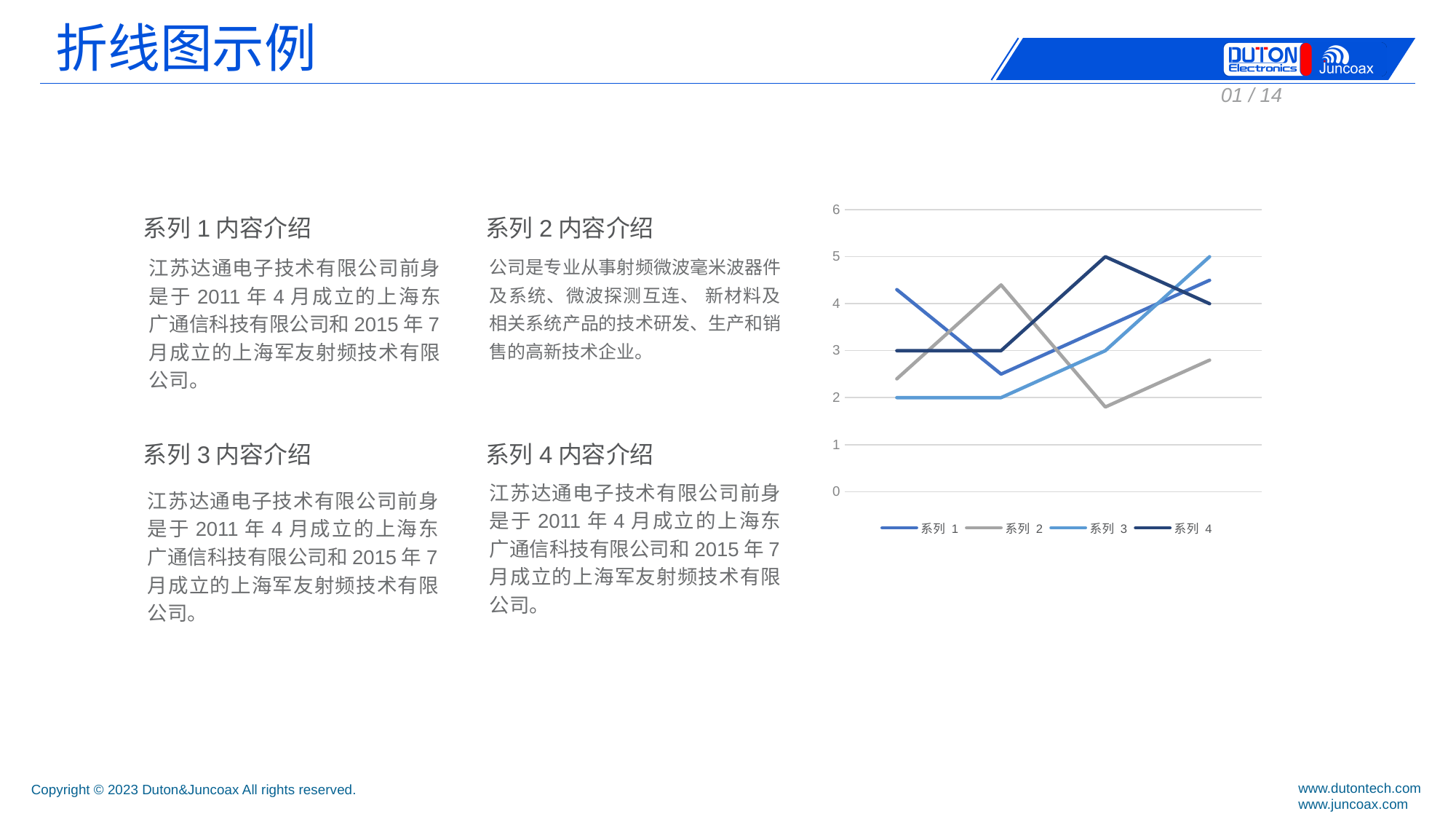

折线图示例
01 / 14

### Chart

| Category | 系列 1 | 系列 2 | 系列 3 | 系列 4 |
|---|---|---|---|---|
| 类别 1 | 4.3 | 2.4 | 2.0 | 3.0 |
| 类别 2 | 2.5 | 4.4 | 2.0 | 3.0 |
| 类别 3 | 3.5 | 1.8 | 3.0 | 5.0 |
| 类别 4 | 4.5 | 2.8 | 5.0 | 4.0 |
系列1内容介绍
系列2内容介绍
公司是专业从事射频微波毫米波器件及系统、微波探测互连、 新材料及相关系统产品的技术研发、生产和销售的高新技术企业。
江苏达通电子技术有限公司前身是于2011年4月成立的上海东广通信科技有限公司和2015年7月成立的上海军友射频技术有限公司。
系列3内容介绍
系列4内容介绍
江苏达通电子技术有限公司前身是于2011年4月成立的上海东广通信科技有限公司和2015年7月成立的上海军友射频技术有限公司。
江苏达通电子技术有限公司前身是于2011年4月成立的上海东广通信科技有限公司和2015年7月成立的上海军友射频技术有限公司。